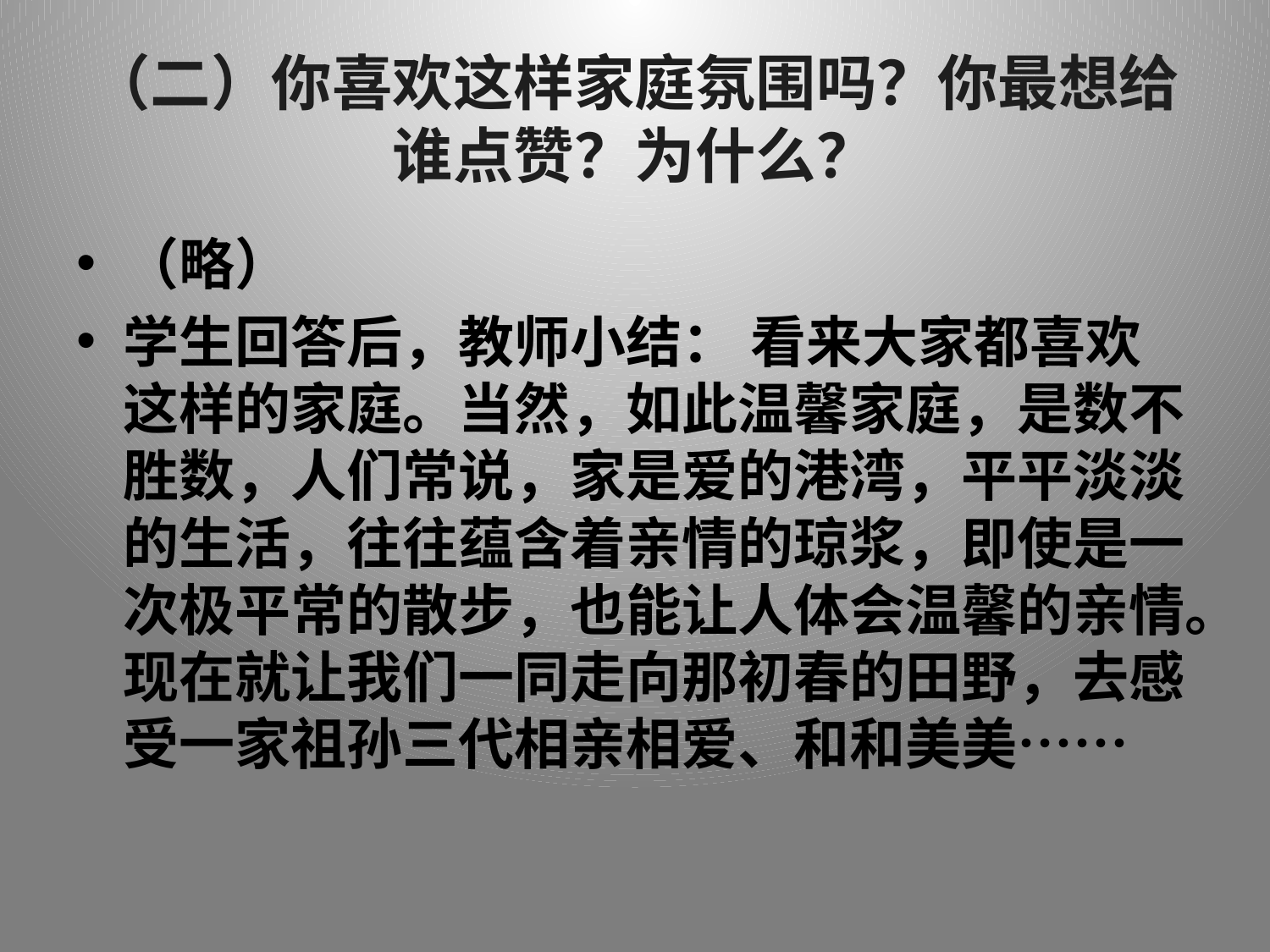

# （二）你喜欢这样家庭氛围吗？你最想给谁点赞？为什么？
（略）
学生回答后，教师小结： 看来大家都喜欢这样的家庭。当然，如此温馨家庭，是数不胜数，人们常说，家是爱的港湾，平平淡淡的生活，往往蕴含着亲情的琼浆，即使是一次极平常的散步，也能让人体会温馨的亲情。现在就让我们一同走向那初春的田野，去感受一家祖孙三代相亲相爱、和和美美……